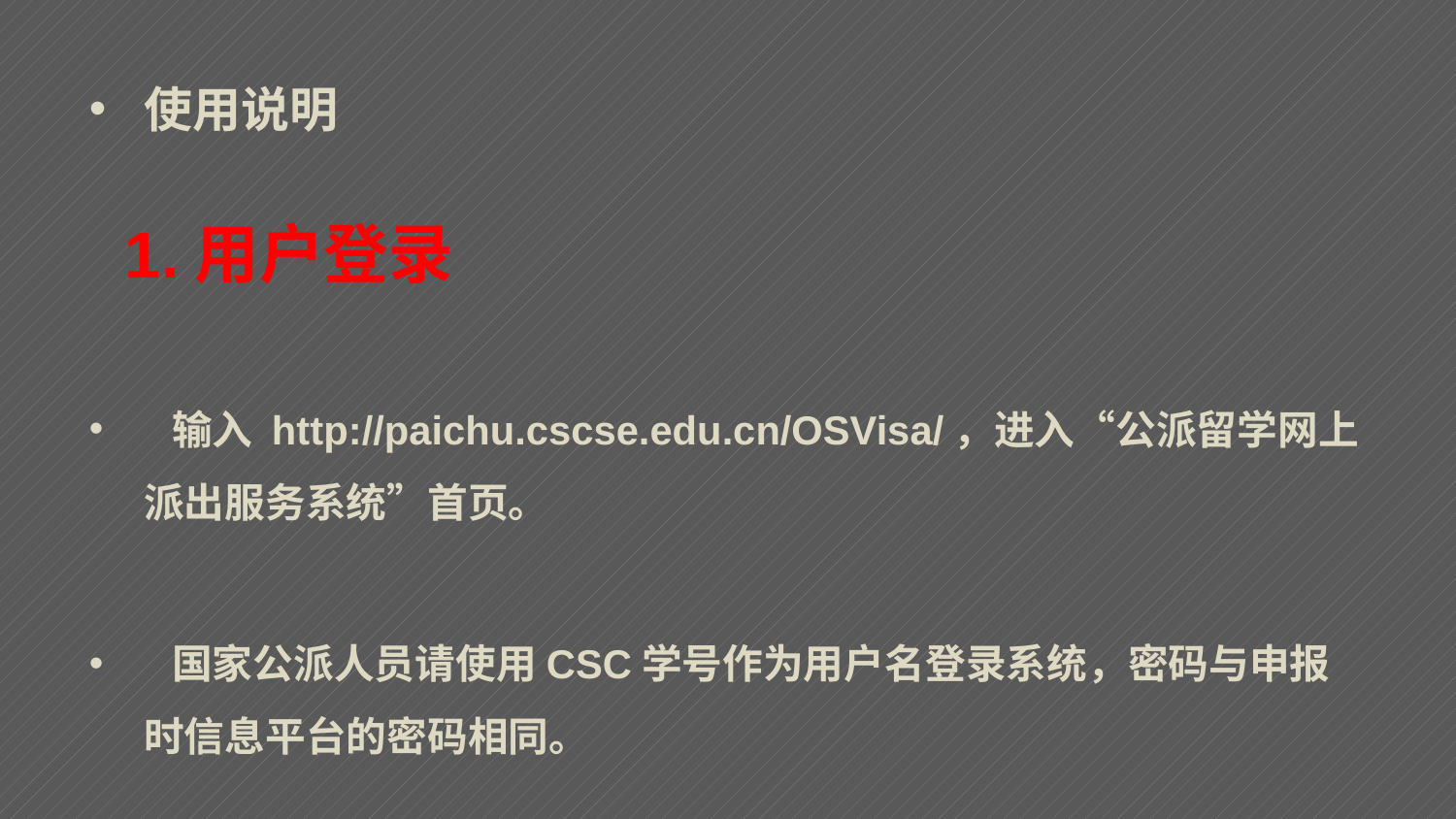

使用说明

  1.用户登录

  输入 http://paichu.cscse.edu.cn/OSVisa/，进入“公派留学网上派出服务系统”首页。

  国家公派人员请使用CSC学号作为用户名登录系统，密码与申报时信息平台的密码相同。